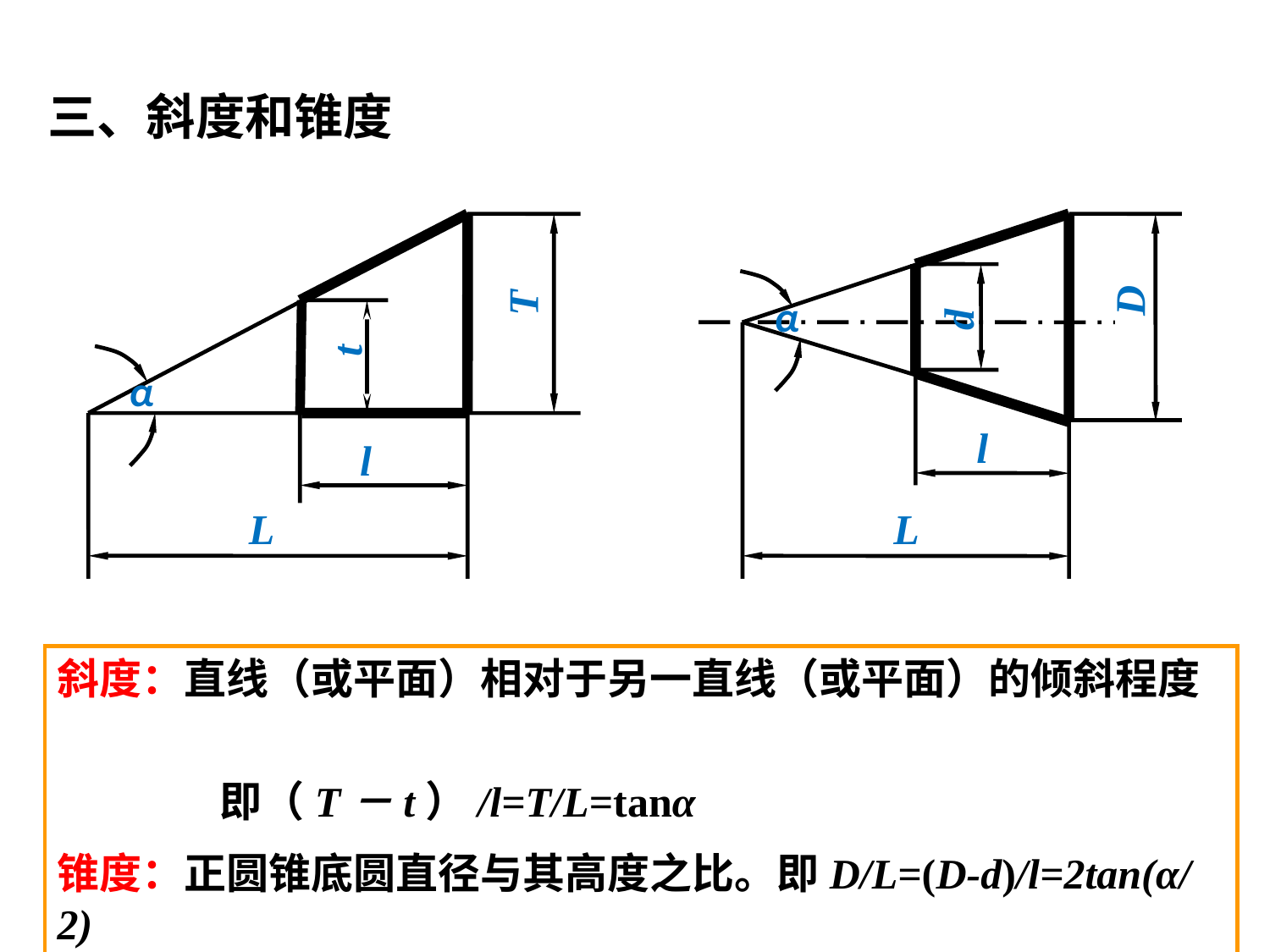

# 三、斜度和锥度

T
D

d
α

t

α

l

l

L
L

斜度：直线（或平面）相对于另一直线（或平面）的倾斜程度
                即（T－t）/l=T/L=tanα
锥度：正圆锥底圆直径与其高度之比。即D/L=(D-d)/l=2tan(α/2)